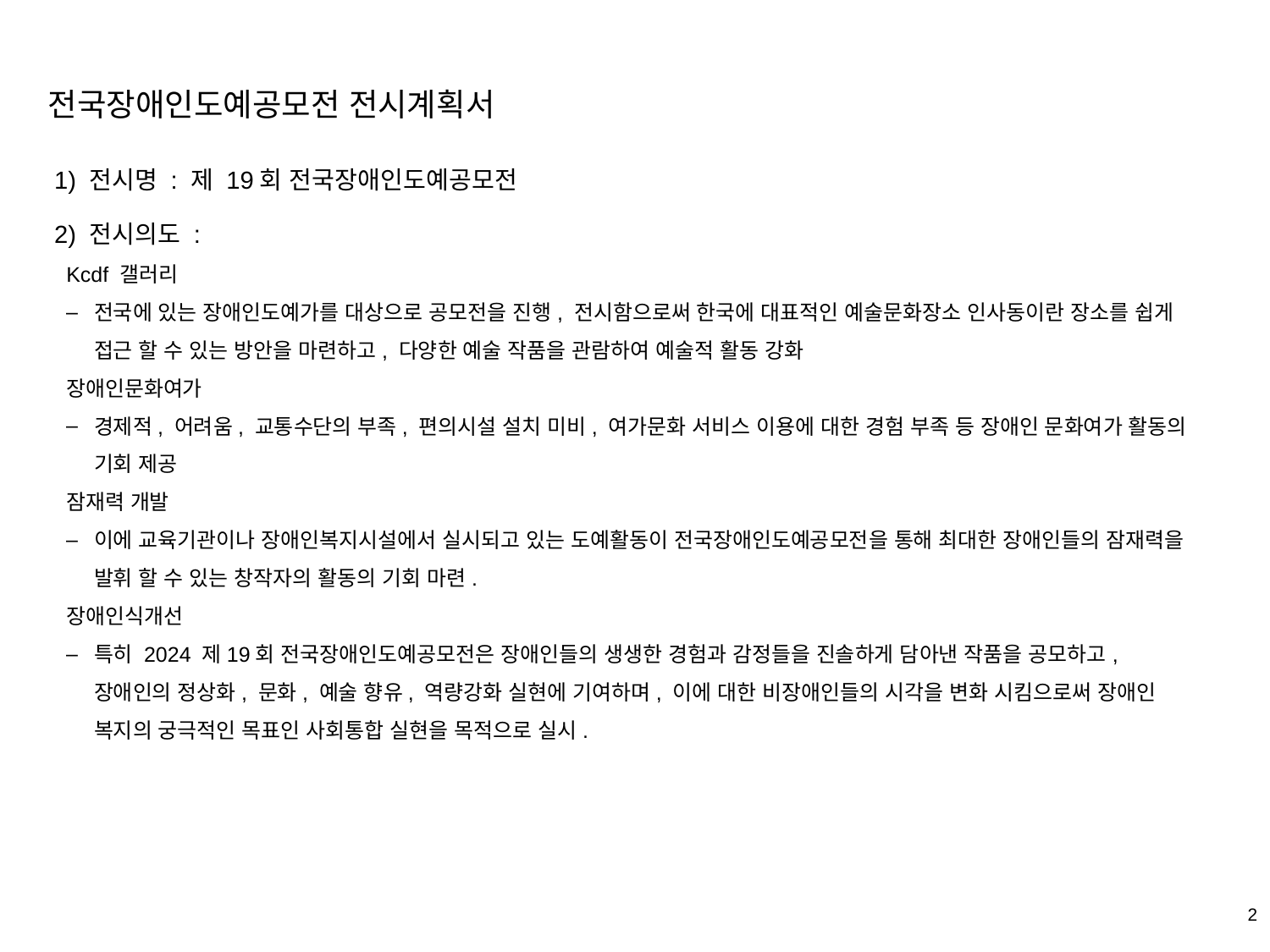

전국장애인도예공모전 전시계획서
1) 전시명 : 제 19회 전국장애인도예공모전
2) 전시의도 :
  Kcdf 갤러리
전국에 있는 장애인도예가를 대상으로 공모전을 진행, 전시함으로써 한국에 대표적인 예술문화장소 인사동이란 장소를 쉽게 접근 할 수 있는 방안을 마련하고, 다양한 예술 작품을 관람하여 예술적 활동 강화
장애인문화여가
경제적, 어려움, 교통수단의 부족, 편의시설 설치 미비, 여가문화 서비스 이용에 대한 경험 부족 등 장애인 문화여가 활동의 기회 제공
잠재력 개발
이에 교육기관이나 장애인복지시설에서 실시되고 있는 도예활동이 전국장애인도예공모전을 통해 최대한 장애인들의 잠재력을 발휘 할 수 있는 창작자의 활동의 기회 마련.
장애인식개선
특히 2024 제19회 전국장애인도예공모전은 장애인들의 생생한 경험과 감정들을 진솔하게 담아낸 작품을 공모하고, 장애인의 정상화, 문화, 예술 향유, 역량강화 실현에 기여하며, 이에 대한 비장애인들의 시각을 변화 시킴으로써 장애인 복지의 궁극적인 목표인 사회통합 실현을 목적으로 실시.
2